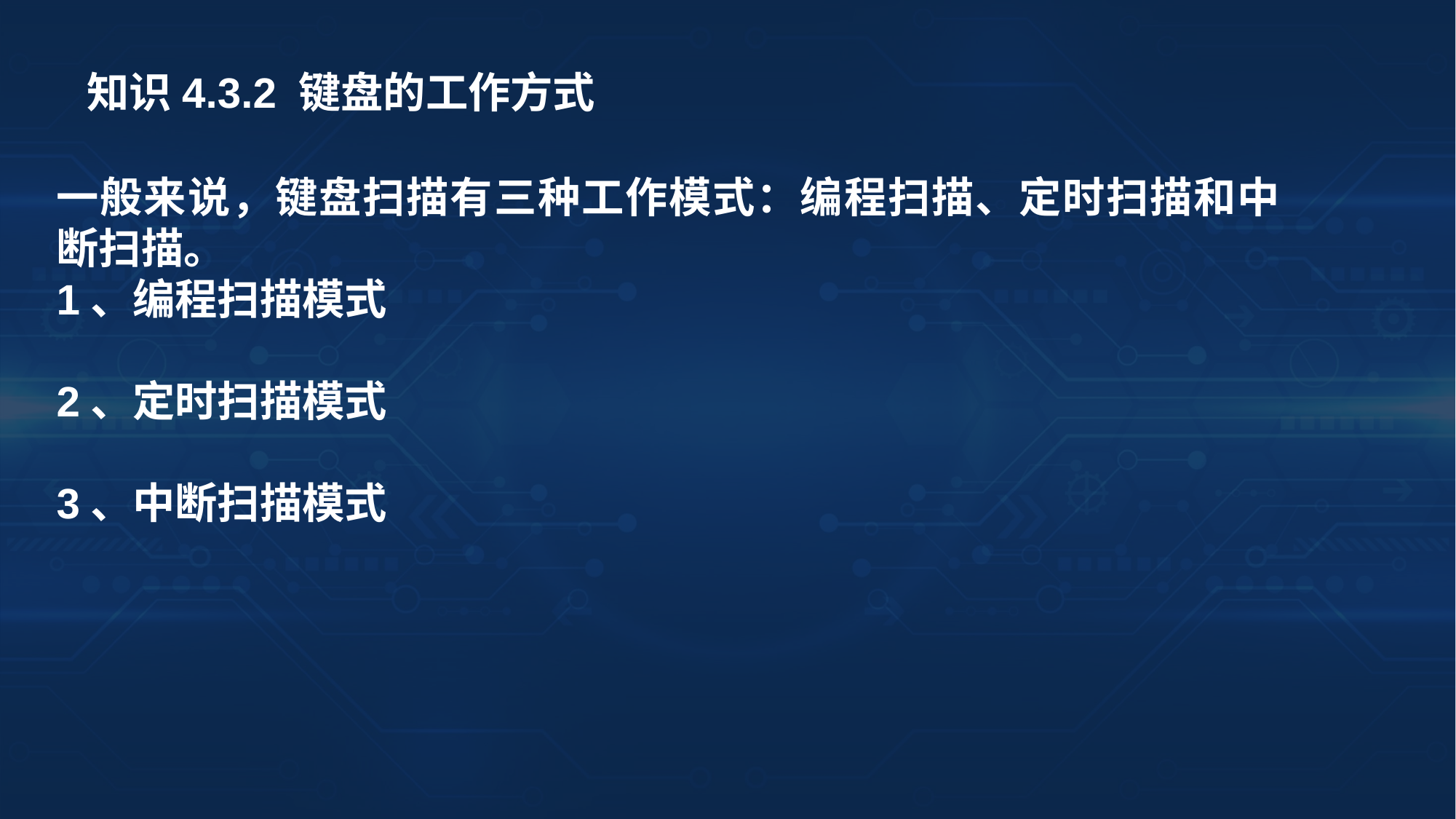

知识4.3.2 键盘的工作方式
一般来说，键盘扫描有三种工作模式：编程扫描、定时扫描和中断扫描。
1、编程扫描模式

2、定时扫描模式

3、中断扫描模式